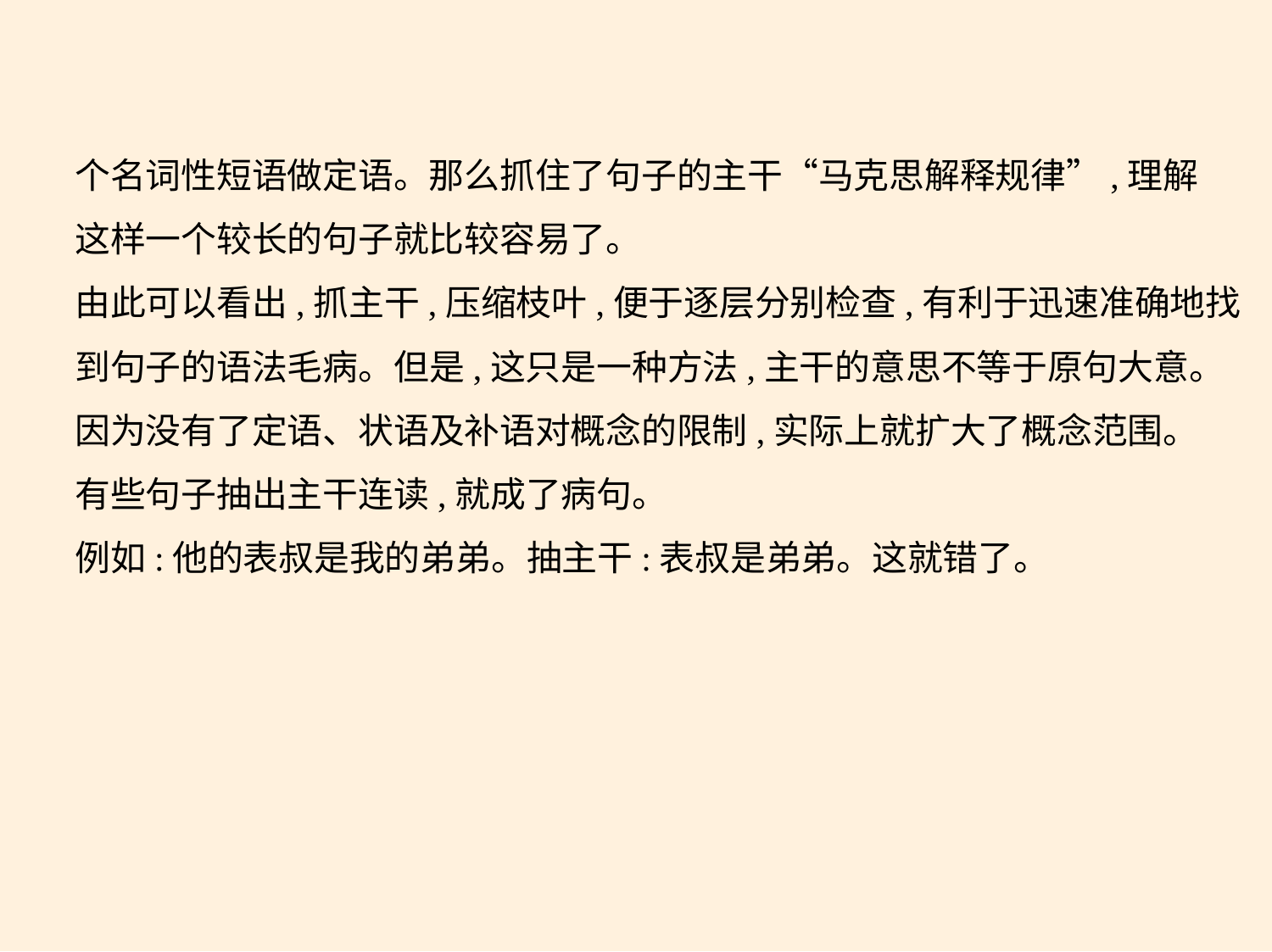

个名词性短语做定语。那么抓住了句子的主干“马克思解释规律”,理解
这样一个较长的句子就比较容易了。
由此可以看出,抓主干,压缩枝叶,便于逐层分别检查,有利于迅速准确地找
到句子的语法毛病。但是,这只是一种方法,主干的意思不等于原句大意。
因为没有了定语、状语及补语对概念的限制,实际上就扩大了概念范围。
有些句子抽出主干连读,就成了病句。
例如:他的表叔是我的弟弟。抽主干:表叔是弟弟。这就错了。